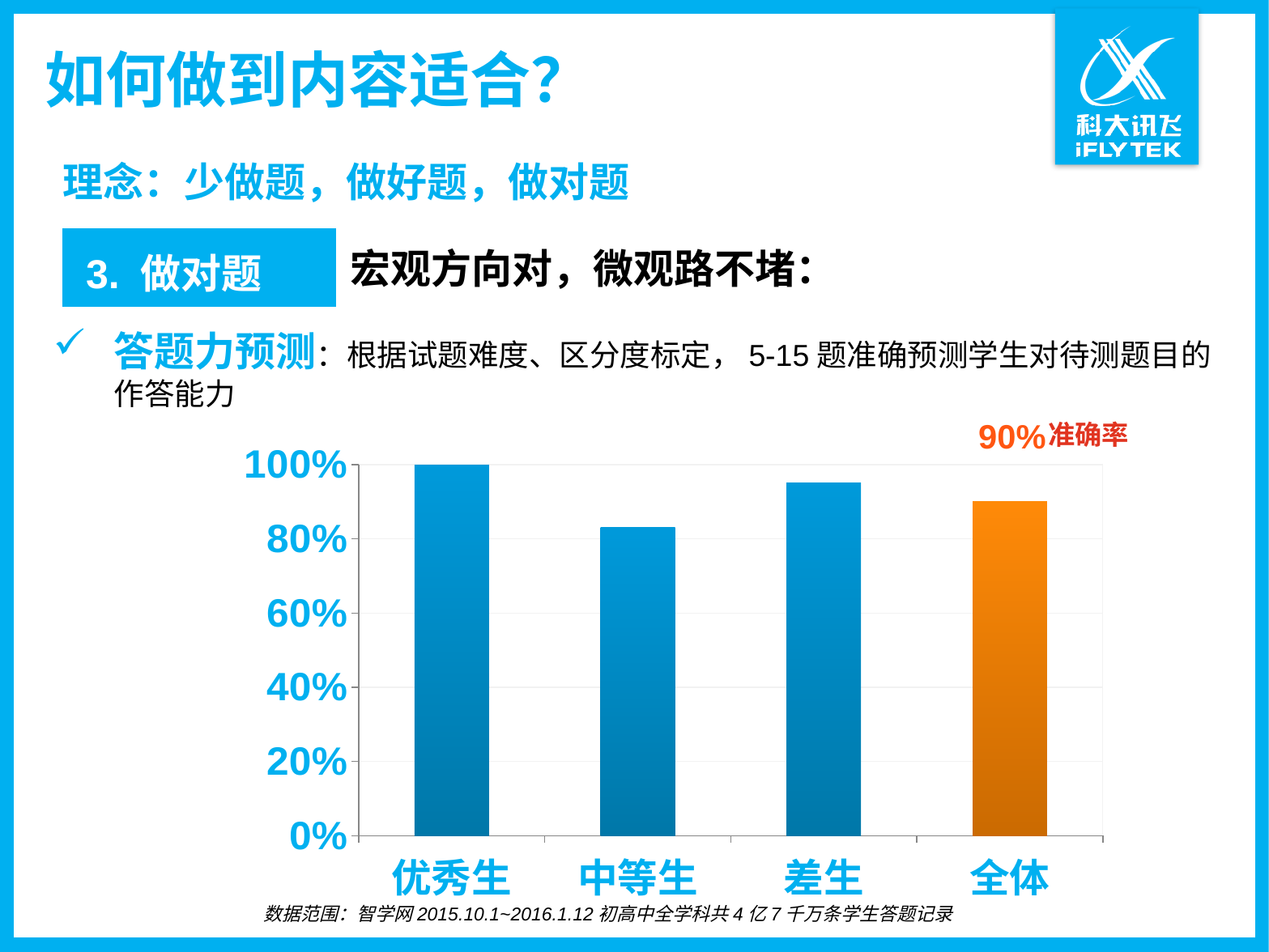

如何做到内容适合？
理念：少做题，做好题，做对题

宏观方向对，微观路不堵：
3. 做对题
答题力预测：根据试题难度、区分度标定，5-15题准确预测学生对待测题目的作答能力

### Chart

| Category | 系列 1 |
|---|---|
| 优秀生 | 1.0 |
| 中等生 | 0.83 |
| 差生 | 0.95 |
| 全体 | 0.9 |
90%
准确率
数据范围：智学网2015.10.1~2016.1.12初高中全学科共4亿7千万条学生答题记录